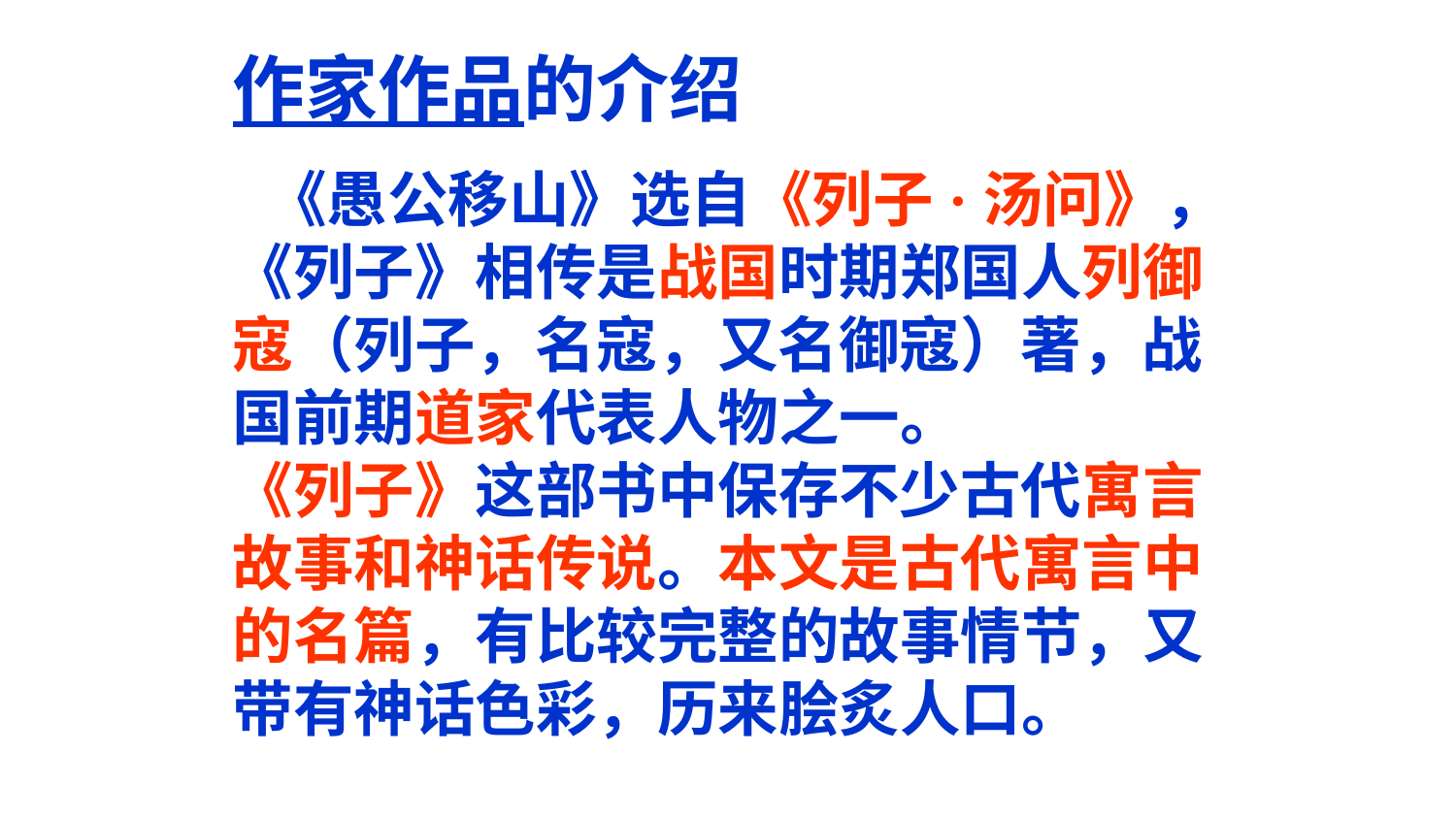

作家作品的介绍
  《愚公移山》选自《列子·汤问》，《列子》相传是战国时期郑国人列御寇（列子，名寇，又名御寇）著，战国前期道家代表人物之一。
《列子》这部书中保存不少古代寓言故事和神话传说。本文是古代寓言中的名篇，有比较完整的故事情节，又带有神话色彩，历来脍炙人口。